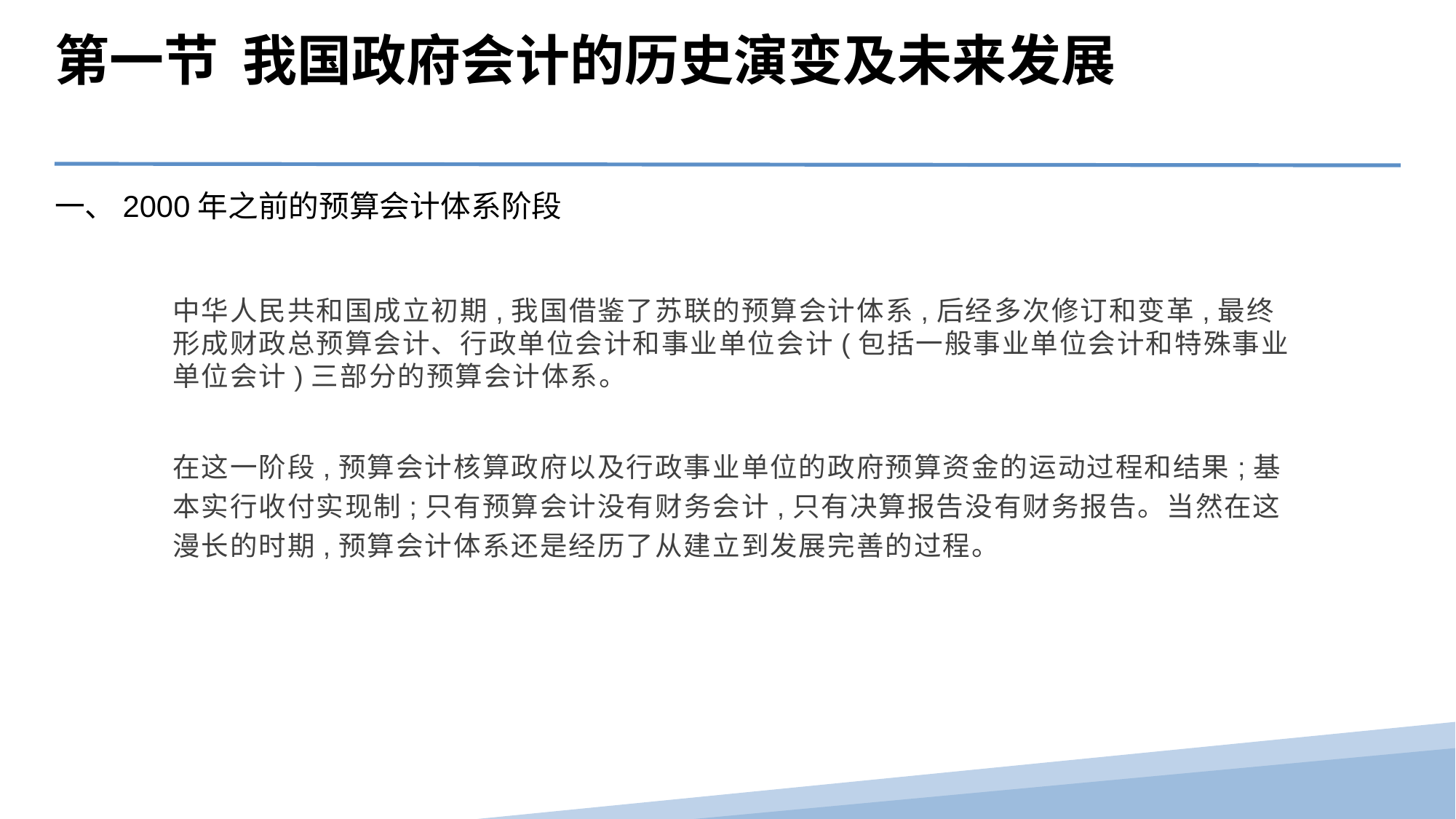

第一节  我国政府会计的历史演变及未来发展
一、2000年之前的预算会计体系阶段
中华人民共和国成立初期,我国借鉴了苏联的预算会计体系,后经多次修订和变革,最终形成财政总预算会计、行政单位会计和事业单位会计(包括一般事业单位会计和特殊事业单位会计)三部分的预算会计体系。

在这一阶段,预算会计核算政府以及行政事业单位的政府预算资金的运动过程和结果;基本实行收付实现制;只有预算会计没有财务会计,只有决算报告没有财务报告。当然在这漫长的时期,预算会计体系还是经历了从建立到发展完善的过程。